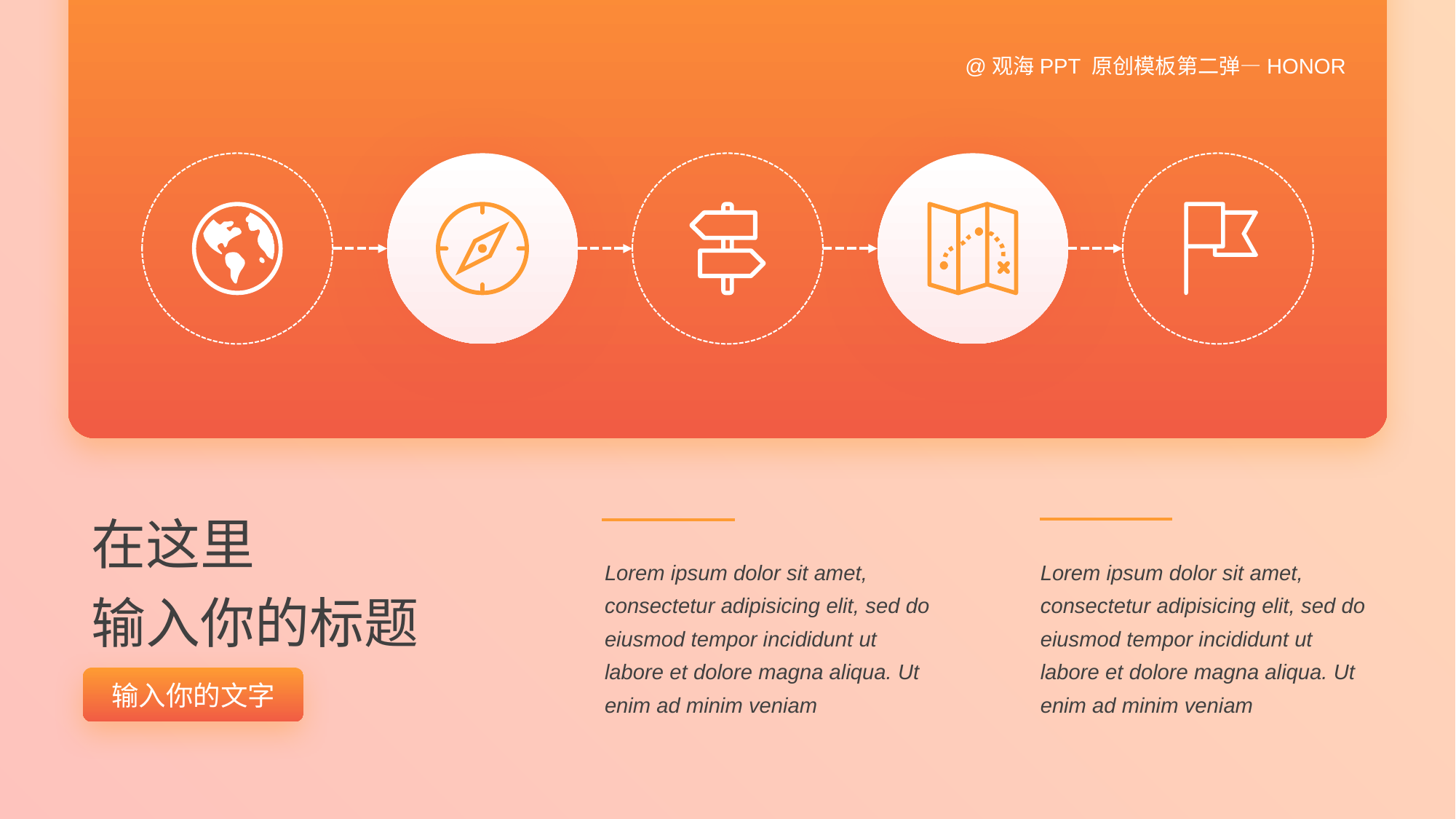

@观海PPT 原创模板第二弹—HONOR

在这里
输入你的标题
Lorem ipsum dolor sit amet, consectetur adipisicing elit, sed do eiusmod tempor incididunt ut labore et dolore magna aliqua. Ut enim ad minim veniam
Lorem ipsum dolor sit amet, consectetur adipisicing elit, sed do eiusmod tempor incididunt ut labore et dolore magna aliqua. Ut enim ad minim veniam
输入你的文字